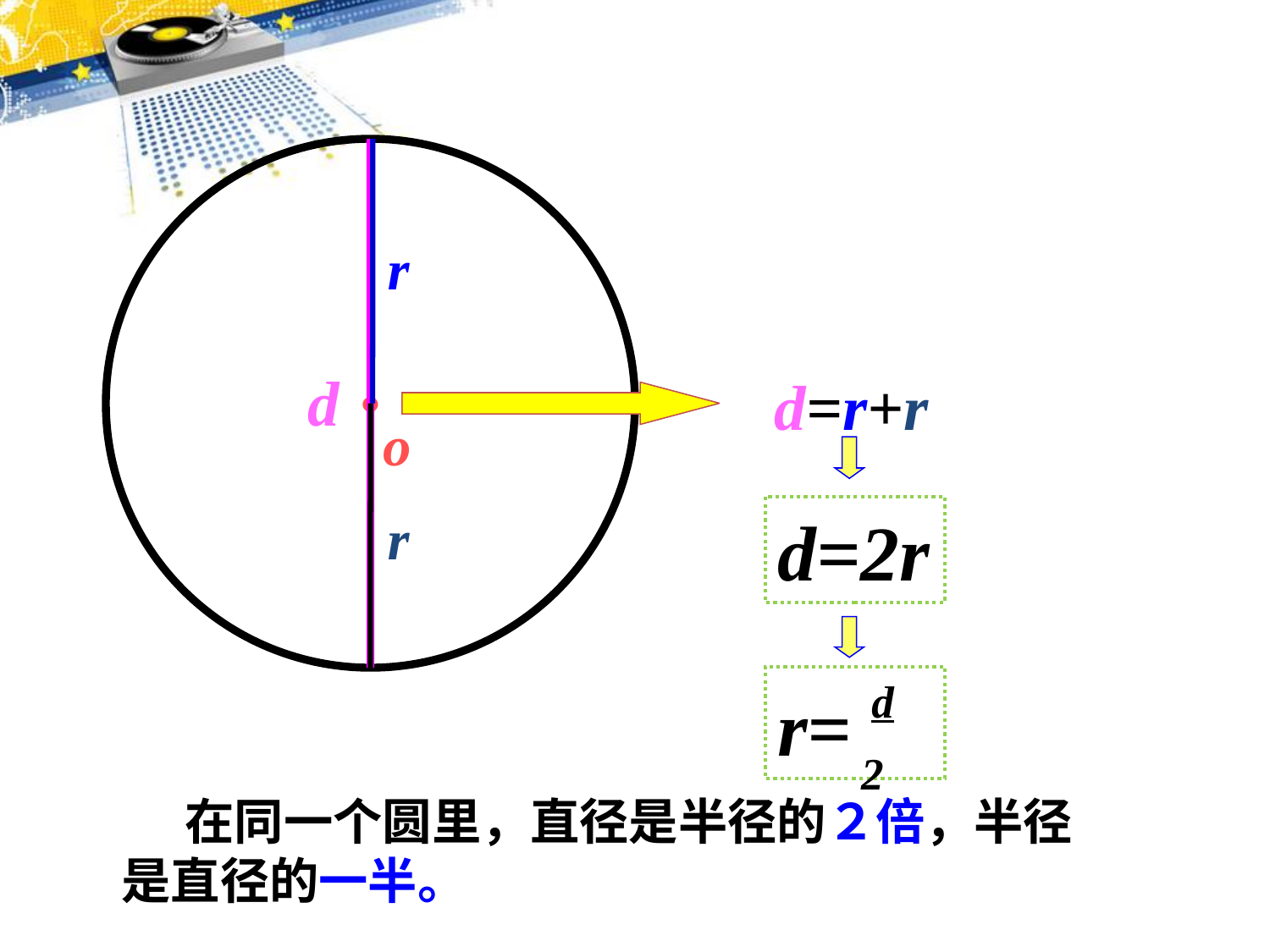

r

d
•
d=r+r

o

r
d=2r

r= d
 2
在同一个圆里，直径是半径的２倍，半径是直径的一半。